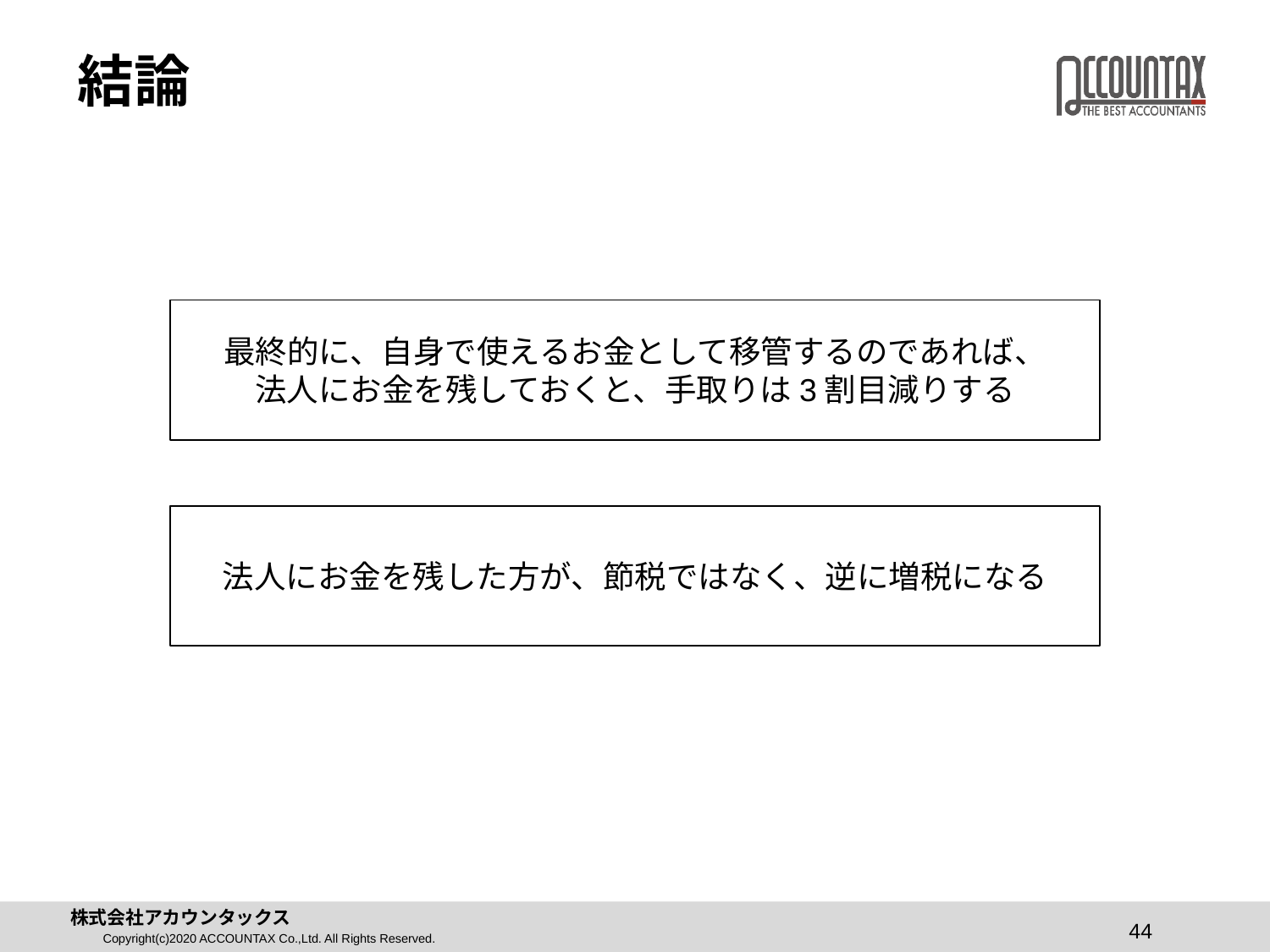

# 結論
最終的に、自身で使えるお金として移管するのであれば、
法人にお金を残しておくと、手取りは3割目減りする
法人にお金を残した方が、節税ではなく、逆に増税になる
44